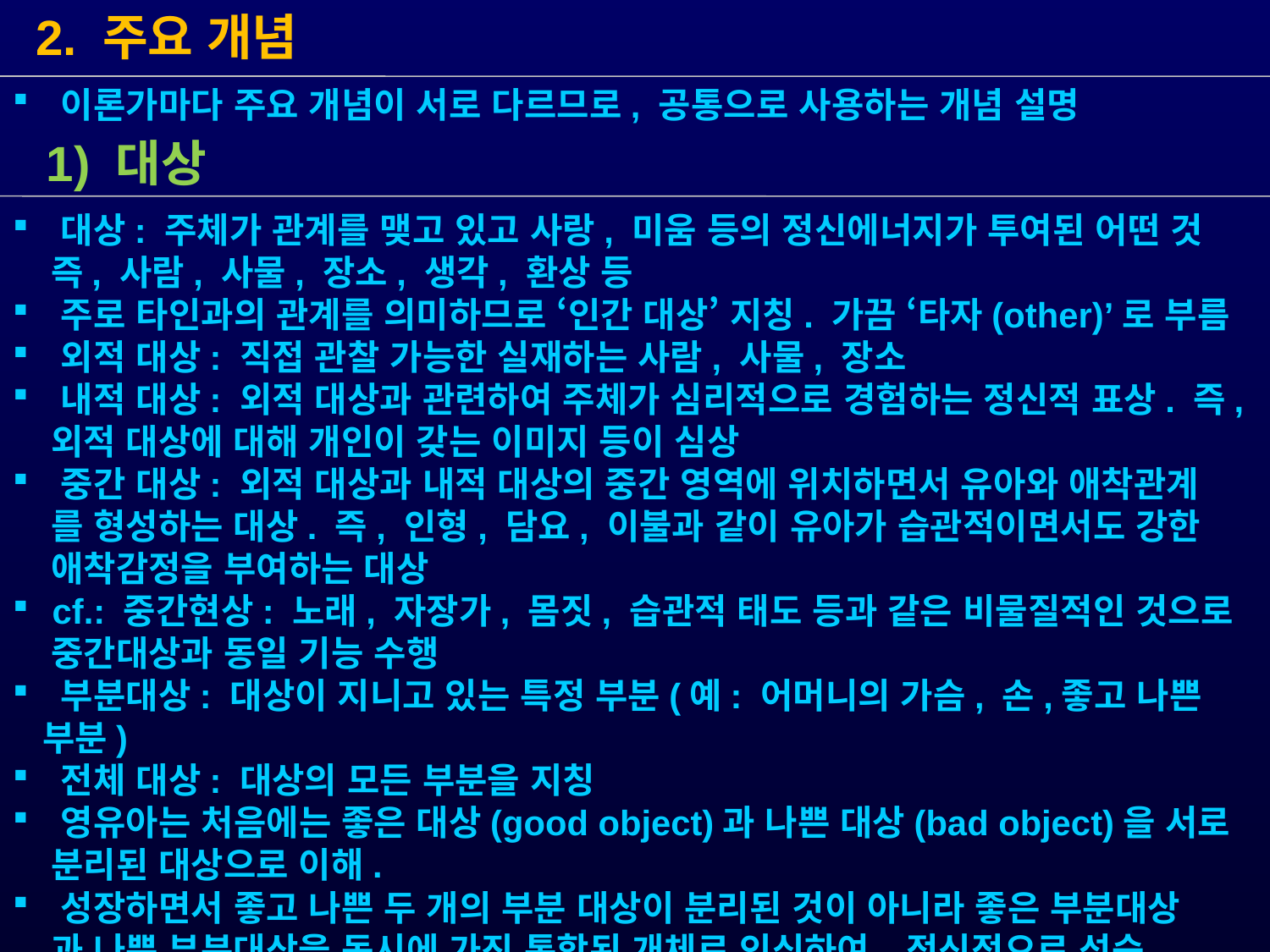

2. 주요 개념

  1) 대상

 대상: 주체가 관계를 맺고 있고 사랑, 미움 등의 정신에너지가 투여된 어떤 것
   즉, 사람, 사물, 장소, 생각, 환상 등
 주로 타인과의 관계를 의미하므로 ‘인간 대상’ 지칭. 가끔 ‘타자(other)’로 부름
 외적 대상: 직접 관찰 가능한 실재하는 사람, 사물, 장소
 내적 대상: 외적 대상과 관련하여 주체가 심리적으로 경험하는 정신적 표상. 즉,
   외적 대상에 대해 개인이 갖는 이미지 등이 심상
 중간 대상: 외적 대상과 내적 대상의 중간 영역에 위치하면서 유아와 애착관계
   를 형성하는 대상. 즉, 인형, 담요, 이불과 같이 유아가 습관적이면서도 강한
   애착감정을 부여하는 대상
 cf.: 중간현상: 노래, 자장가, 몸짓, 습관적 태도 등과 같은 비물질적인 것으로
   중간대상과 동일 기능 수행
 부분대상: 대상이 지니고 있는 특정 부분(예: 어머니의 가슴, 손,좋고 나쁜 부분)
 전체 대상: 대상의 모든 부분을 지칭
 영유아는 처음에는 좋은 대상(good object)과 나쁜 대상(bad object)을 서로
   분리된 대상으로 이해.
 성장하면서 좋고 나쁜 두 개의 부분 대상이 분리된 것이 아니라 좋은 부분대상
   과 나쁜 부분대상을 동시에 가진 통합된 개체로 인식하여, 정신적으로 성숙

 이론가마다 주요 개념이 서로 다르므로, 공통으로 사용하는 개념 설명